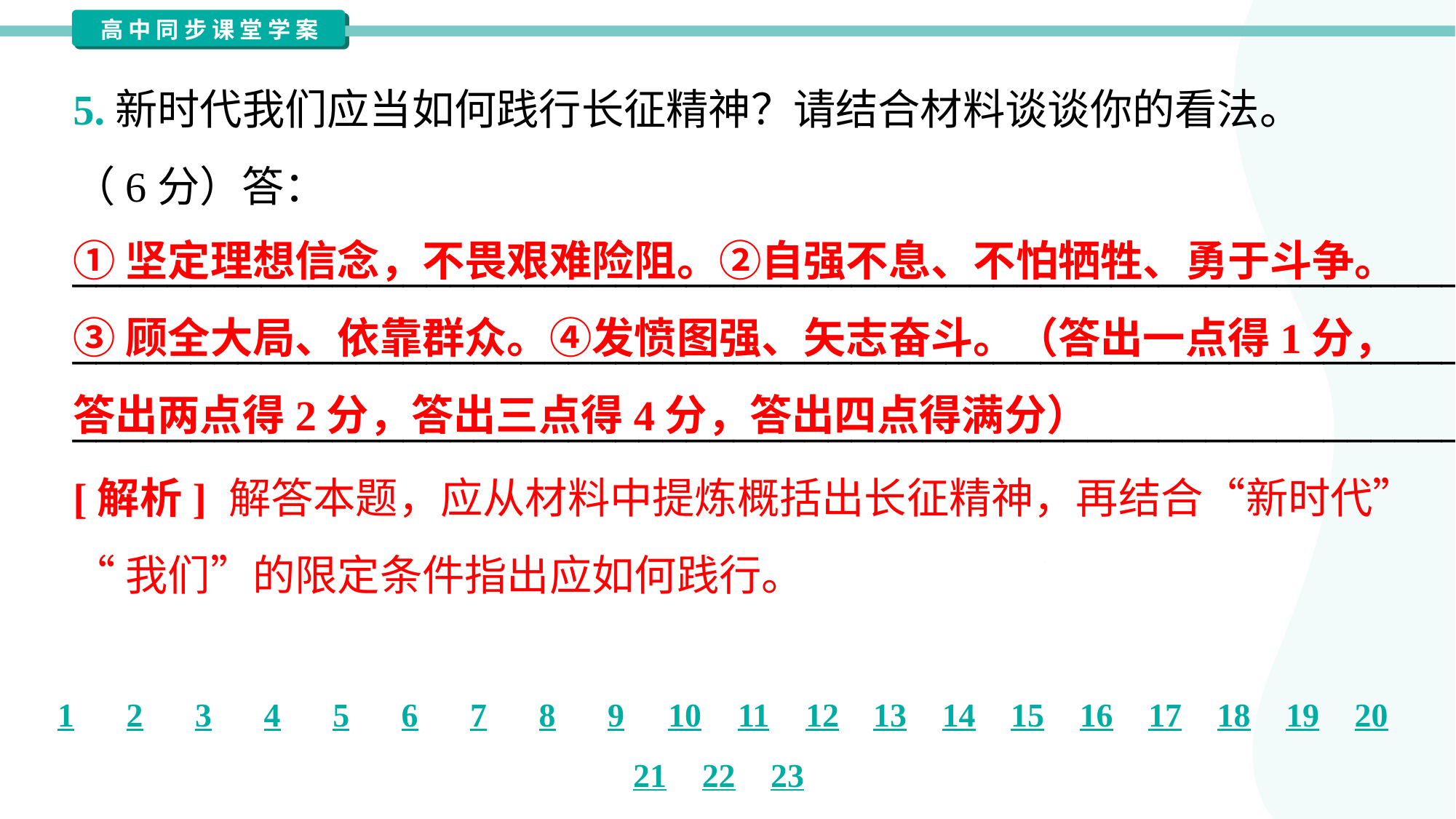

5.新时代我们应当如何践行长征精神？请结合材料谈谈你的看法。
（6分）答：
_____________________________________________________________
_____________________________________________________________
_____________________________________________________________
①坚定理想信念，不畏艰难险阻。②自强不息、不怕牺牲、勇于斗争。
③顾全大局、依靠群众。④发愤图强、矢志奋斗。（答出一点得1分，
答出两点得2分，答出三点得4分，答出四点得满分）
[解析] 解答本题，应从材料中提炼概括出长征精神，再结合“新时代”
“我们”的限定条件指出应如何践行。